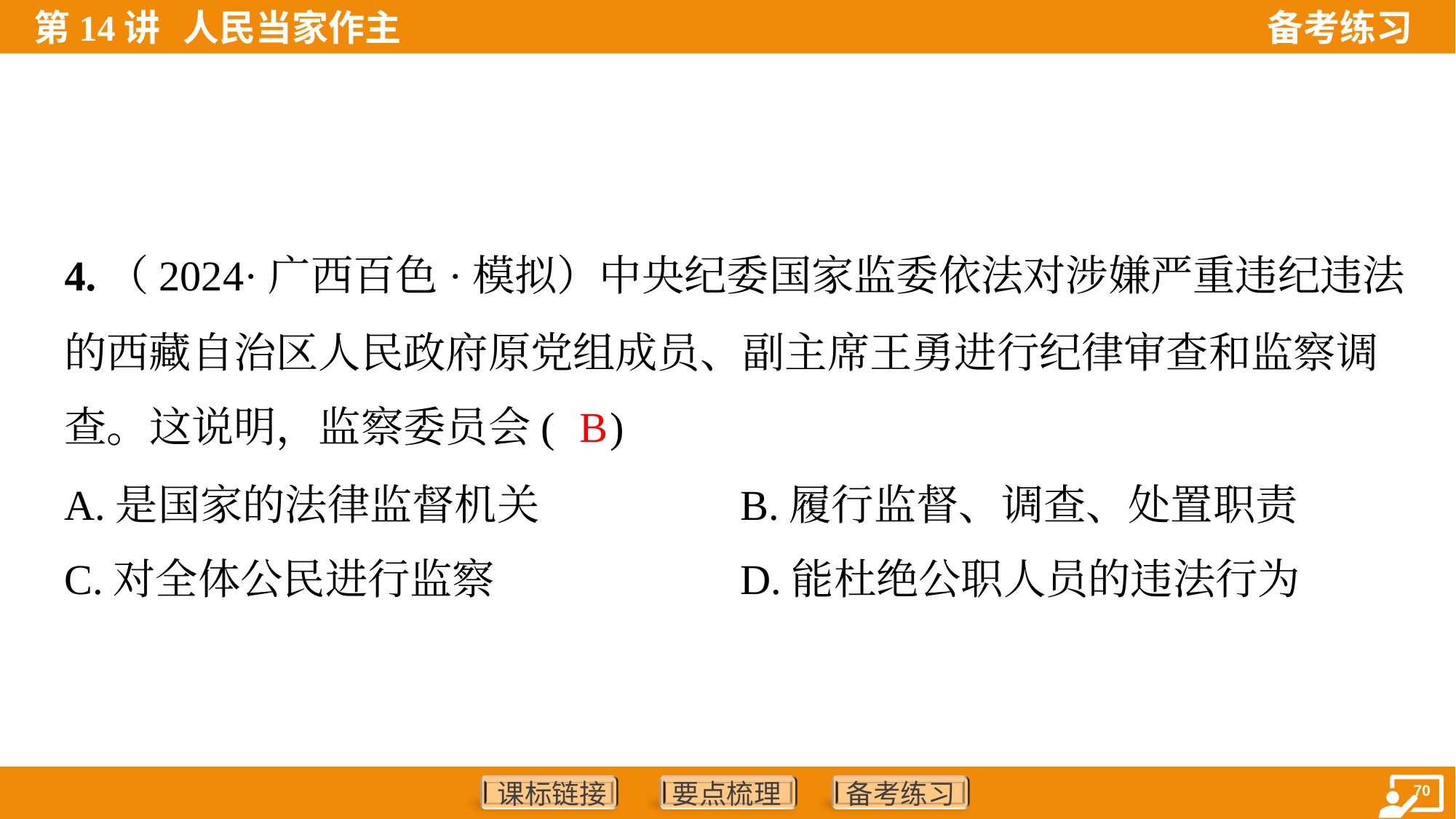

4.（2024·广西百色·模拟）中央纪委国家监委依法对涉嫌严重违纪违法
的西藏自治区人民政府原党组成员、副主席王勇进行纪律审查和监察调
查。这说明，监察委员会(     )
B
A.是国家的法律监督机关	B.履行监督、调查、处置职责
C.对全体公民进行监察	D.能杜绝公职人员的违法行为